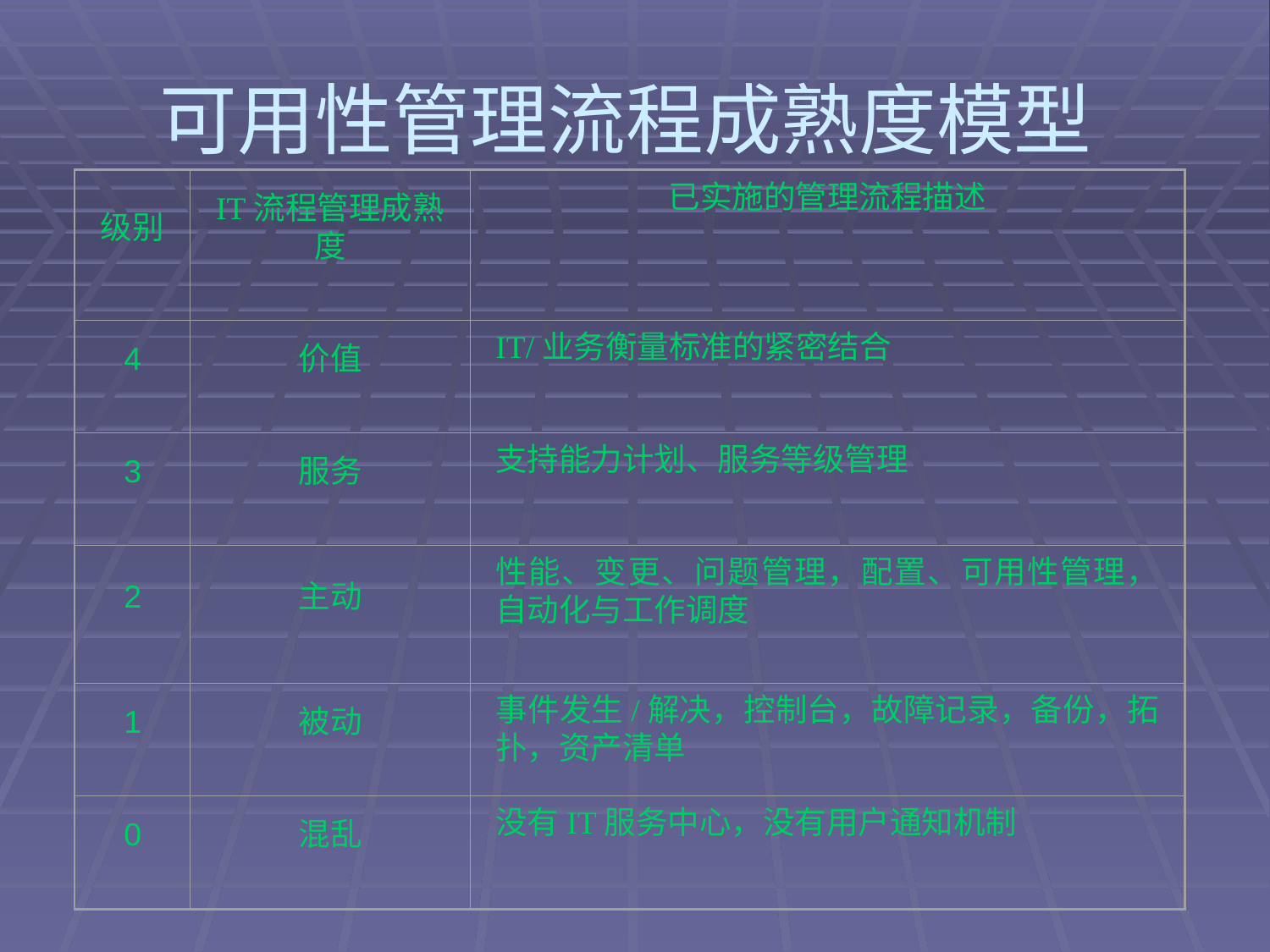

# 可用性管理流程成熟度模型

级别

IT流程管理成熟度

已实施的管理流程描述

4

价值

IT/业务衡量标准的紧密结合

3

服务

支持能力计划、服务等级管理

2

主动

性能、变更、问题管理，配置、可用性管理，自动化与工作调度

1

被动

事件发生/解决，控制台，故障记录，备份，拓扑，资产清单

0

混乱

没有IT服务中心，没有用户通知机制